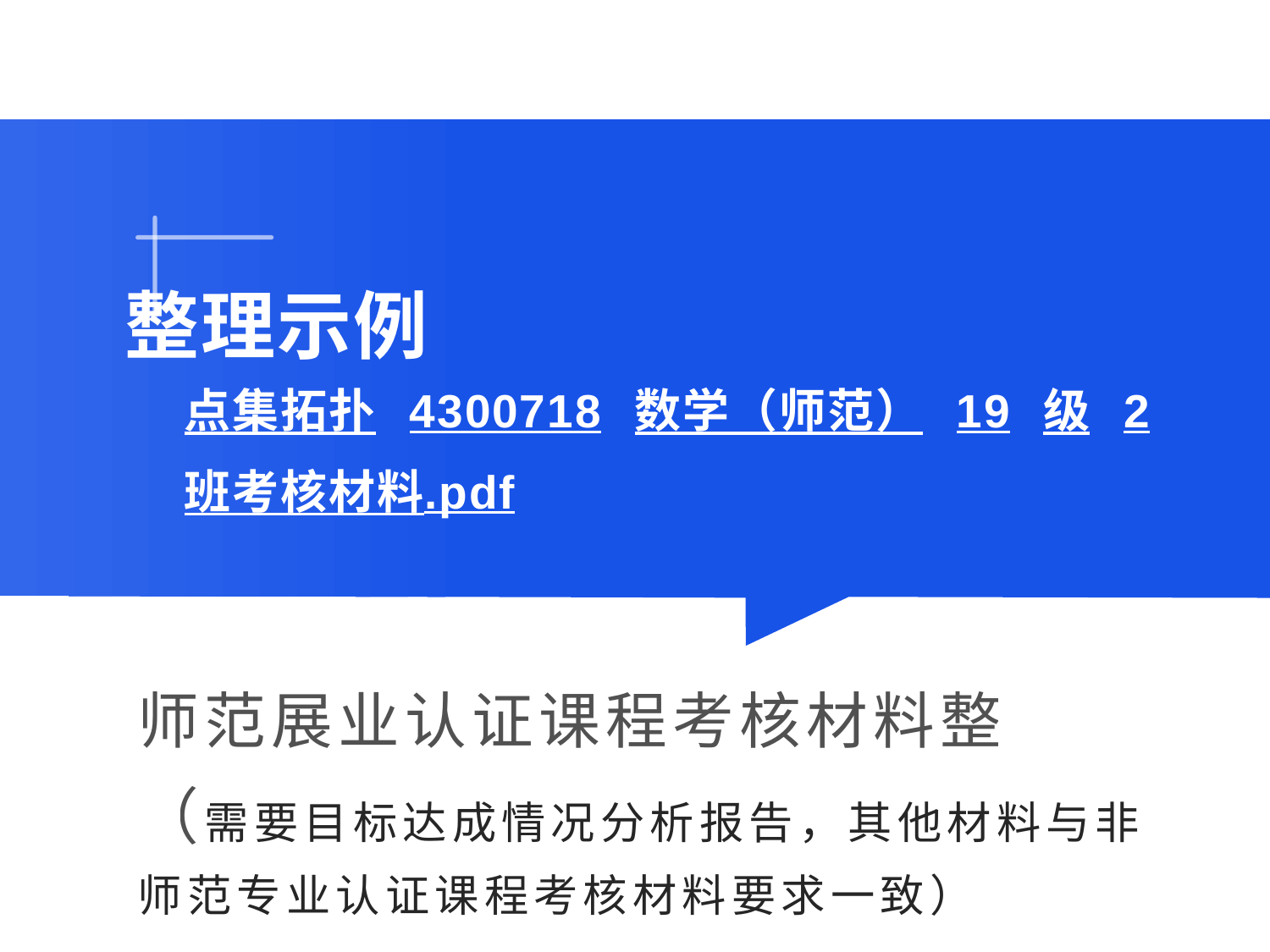

整理示例
点集拓扑4300718数学（师范）19级2班考核材料.pdf
# 师范展业认证课程考核材料整理 （需要目标达成情况分析报告，其他材料与非师范专业认证课程考核材料要求一致）